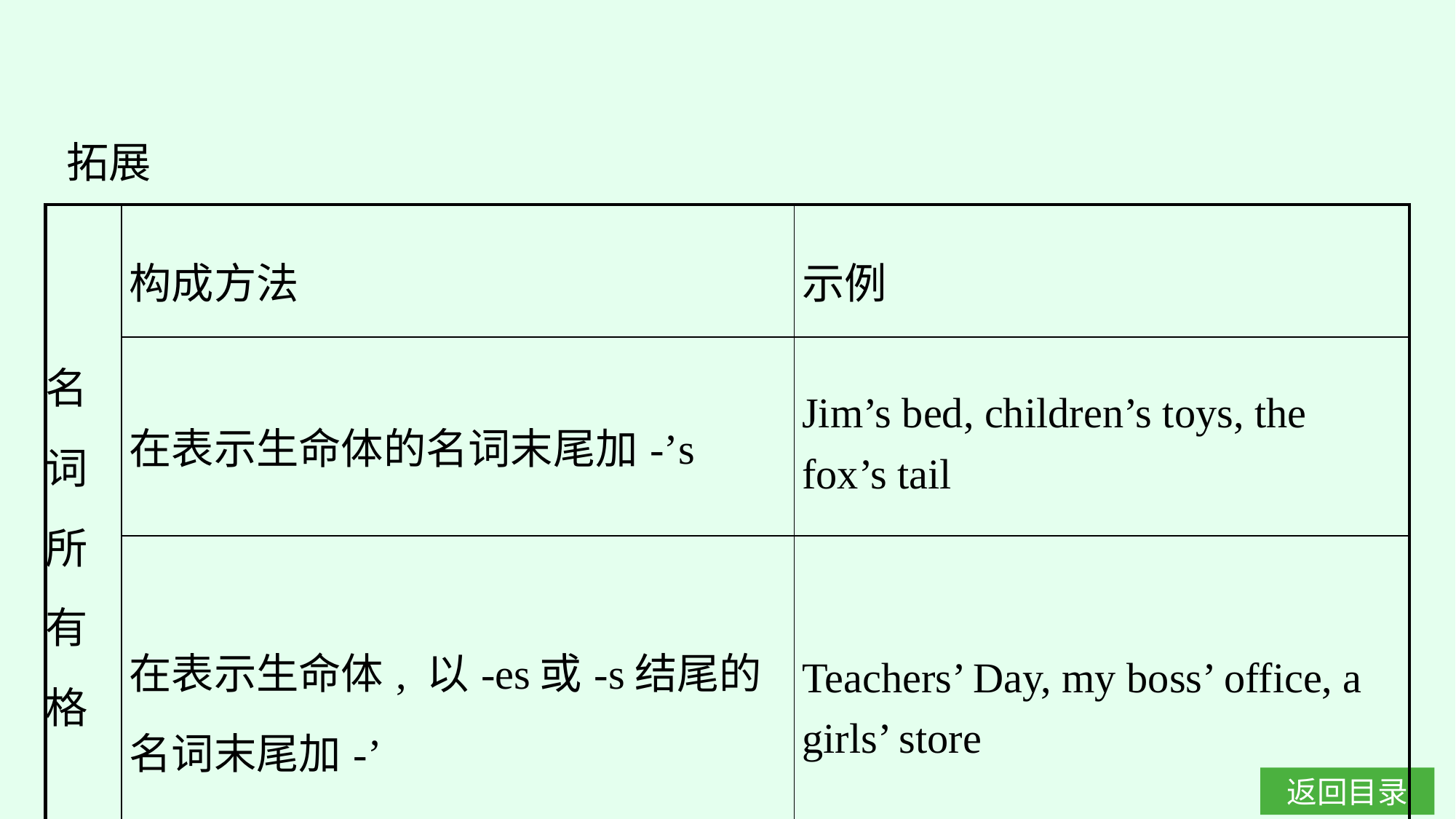

拓展
| 名 词 所 有 格 | 构成方法 | 示例 |
| --- | --- | --- |
|  | 在表示生命体的名词末尾加-’s | Jim’s bed, children’s toys, the fox’s tail |
|  | 在表示生命体, 以-es或-s结尾的名词末尾加-’ | Teachers’ Day, my boss’ office, a girls’ store |